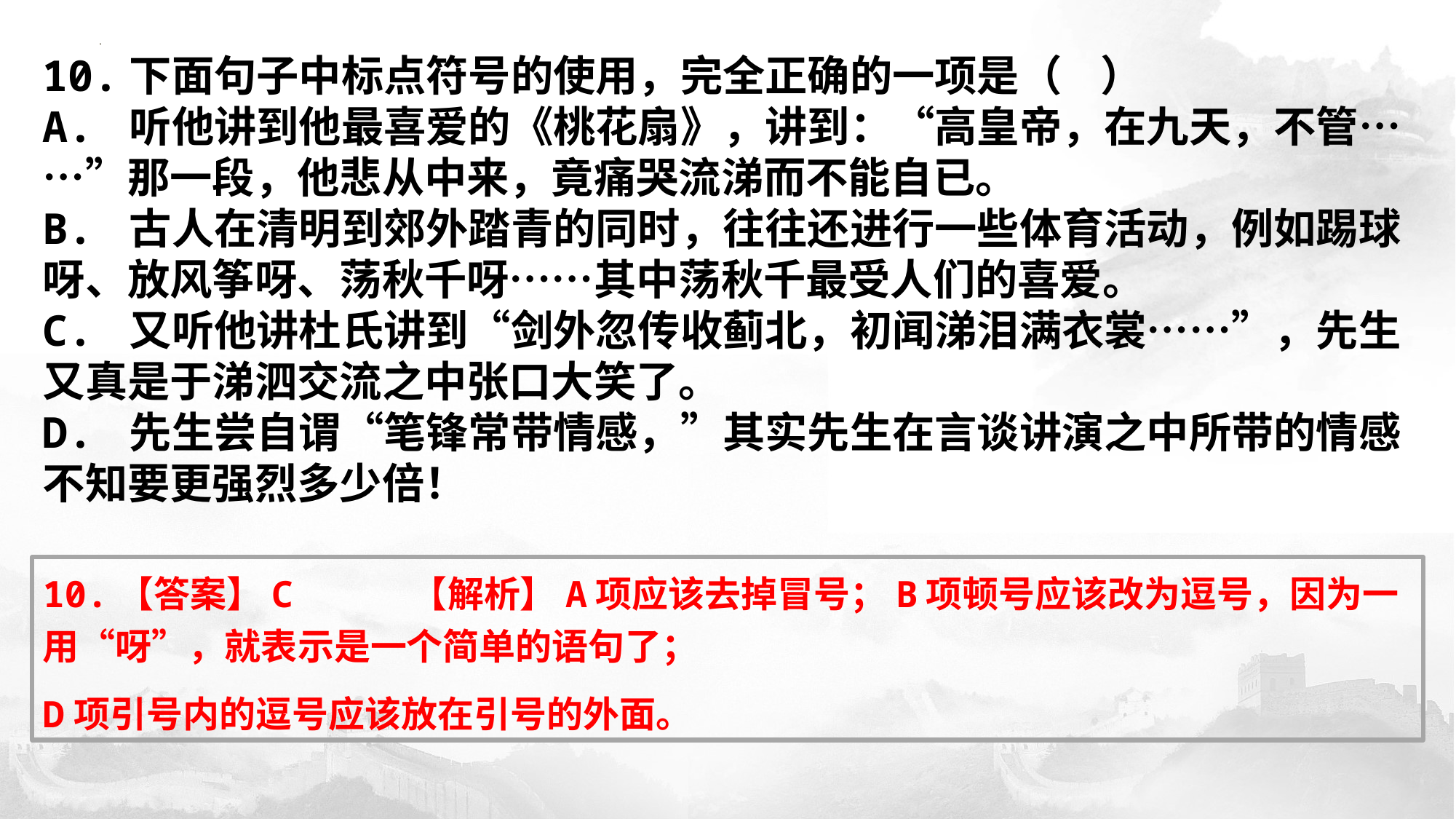

​10.下面句子中标点符号的使用，完全正确的一项是（    ）
A. 听他讲到他最喜爱的《桃花扇》，讲到：“高皇帝，在九天，不管……”那一段，他悲从中来，竟痛哭流涕而不能自已。
B. 古人在清明到郊外踏青的同时，往往还进行一些体育活动，例如踢球呀、放风筝呀、荡秋千呀……其中荡秋千最受人们的喜爱。
C. 又听他讲杜氏讲到“剑外忽传收蓟北，初闻涕泪满衣裳……”，先生又真是于涕泗交流之中张口大笑了。
D. 先生尝自谓“笔锋常带情感，”其实先生在言谈讲演之中所带的情感不知要更强烈多少倍！
10.【答案】C     【解析】A项应该去掉冒号；B项顿号应该改为逗号，因为一用“呀”，就表示是一个简单的语句了；
D项引号内的逗号应该放在引号的外面。